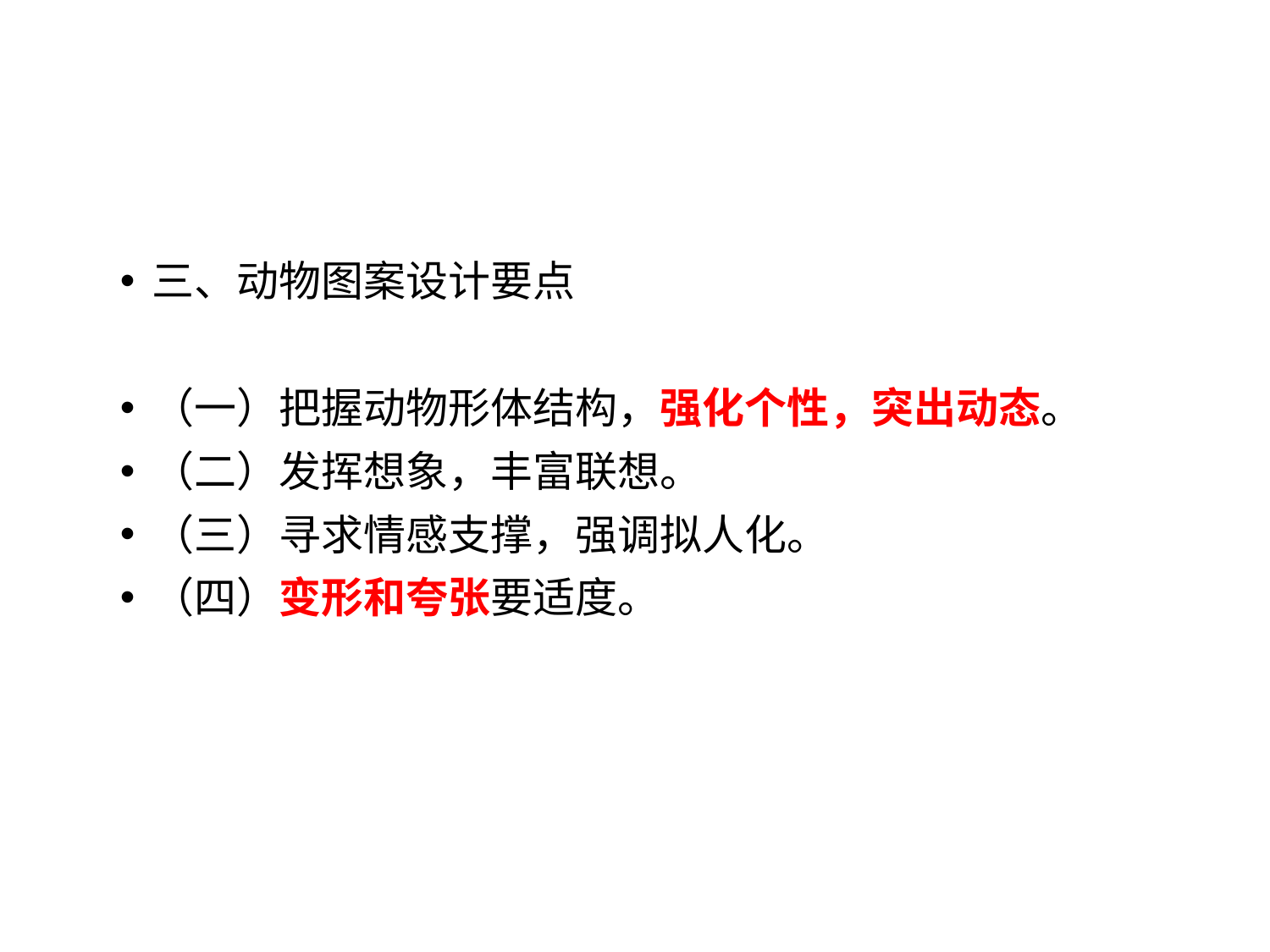

三、动物图案设计要点

（一）把握动物形体结构，强化个性，突出动态。
（二）发挥想象，丰富联想。
（三）寻求情感支撑，强调拟人化。
（四）变形和夸张要适度。